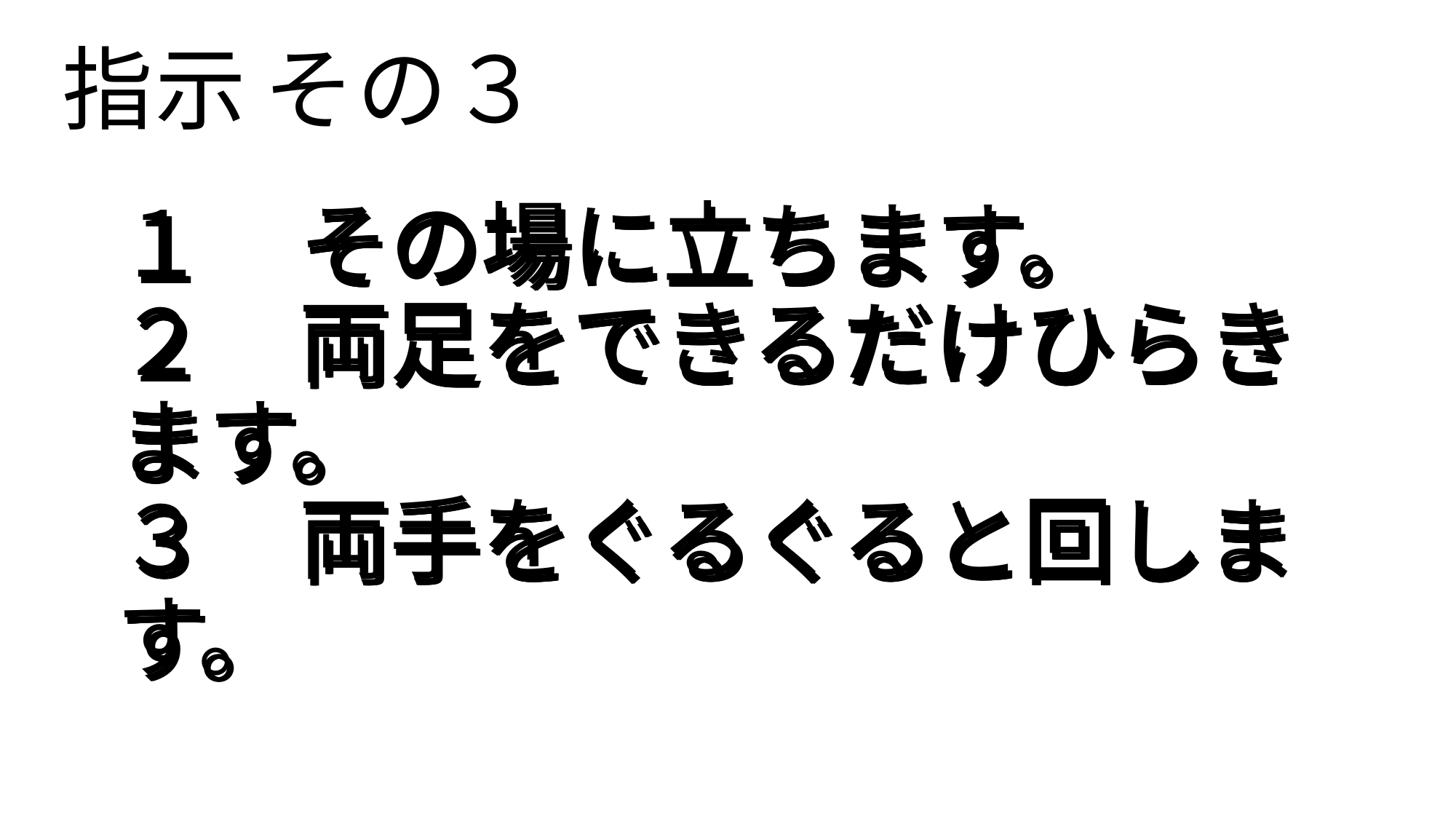

３
示
そ
の
指
１　その場に立ちます。
２　両足をできるだけひらきます。
３　両手をぐるぐると回します。
１　その場に立ちます。
２　両足をできるだけひらきます。
３　両手をぐるぐると回します。
１　その場に立ちます。
２　両足をできるだけひらきます。
３　両手をぐるぐると回します。
１　その場に立ちます。
２　両足をできるだけひらきます。
３　両手をぐるぐると回します。